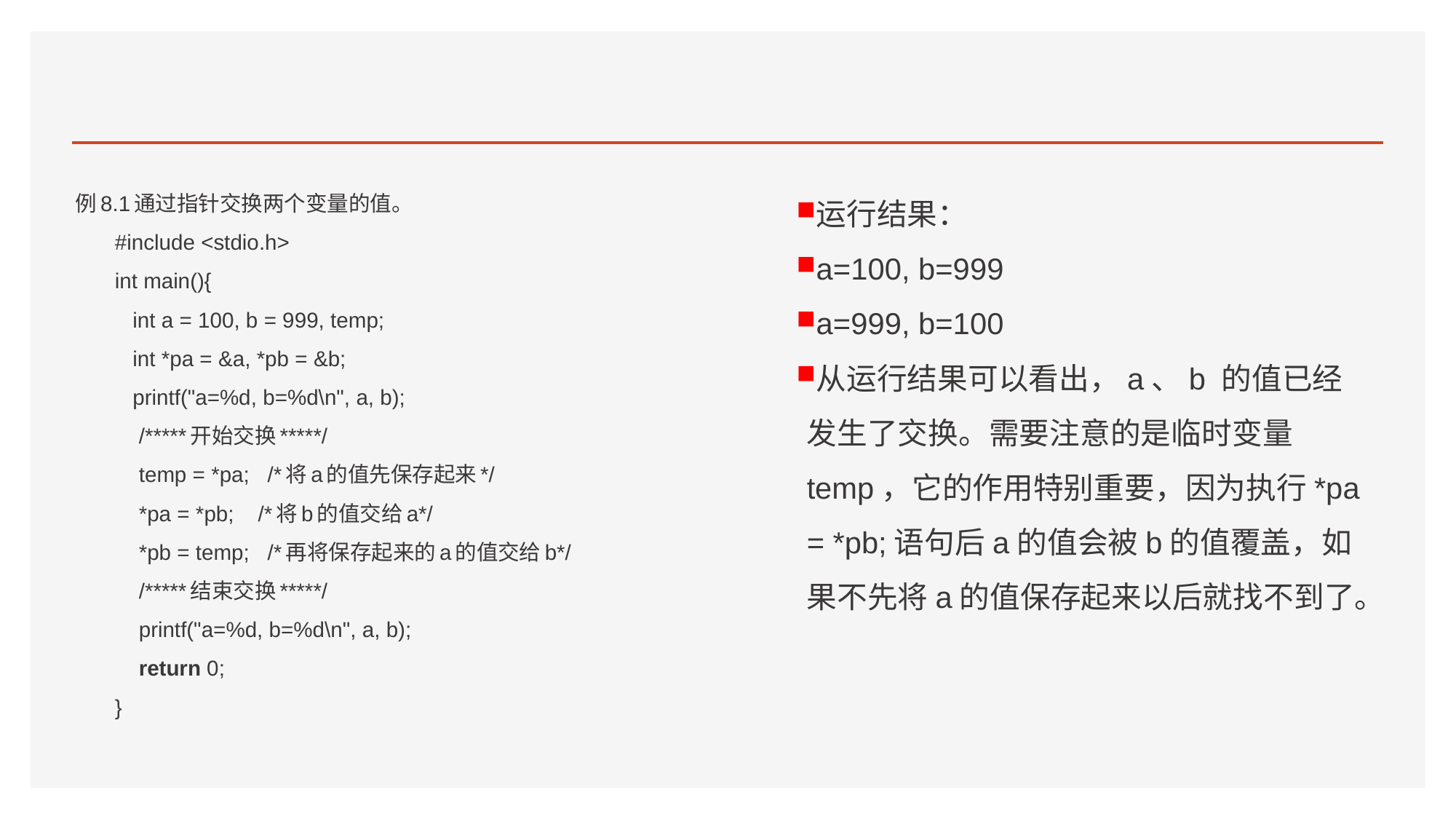

#
运行结果：
a=100, b=999
a=999, b=100
从运行结果可以看出，a、b 的值已经发生了交换。需要注意的是临时变量 temp，它的作用特别重要，因为执行*pa = *pb;语句后a的值会被b的值覆盖，如果不先将a的值保存起来以后就找不到了。
例8.1通过指针交换两个变量的值。
#include <stdio.h>
int main(){
   int a = 100, b = 999, temp;
   int *pa = &a, *pb = &b;
   printf("a=%d, b=%d\n", a, b);
    /*****开始交换*****/
    temp = *pa;   /*将a的值先保存起来*/
    *pa = *pb;    /*将b的值交给a*/
    *pb = temp;   /*再将保存起来的a的值交给b*/
    /*****结束交换*****/
    printf("a=%d, b=%d\n", a, b);
    return 0;
}